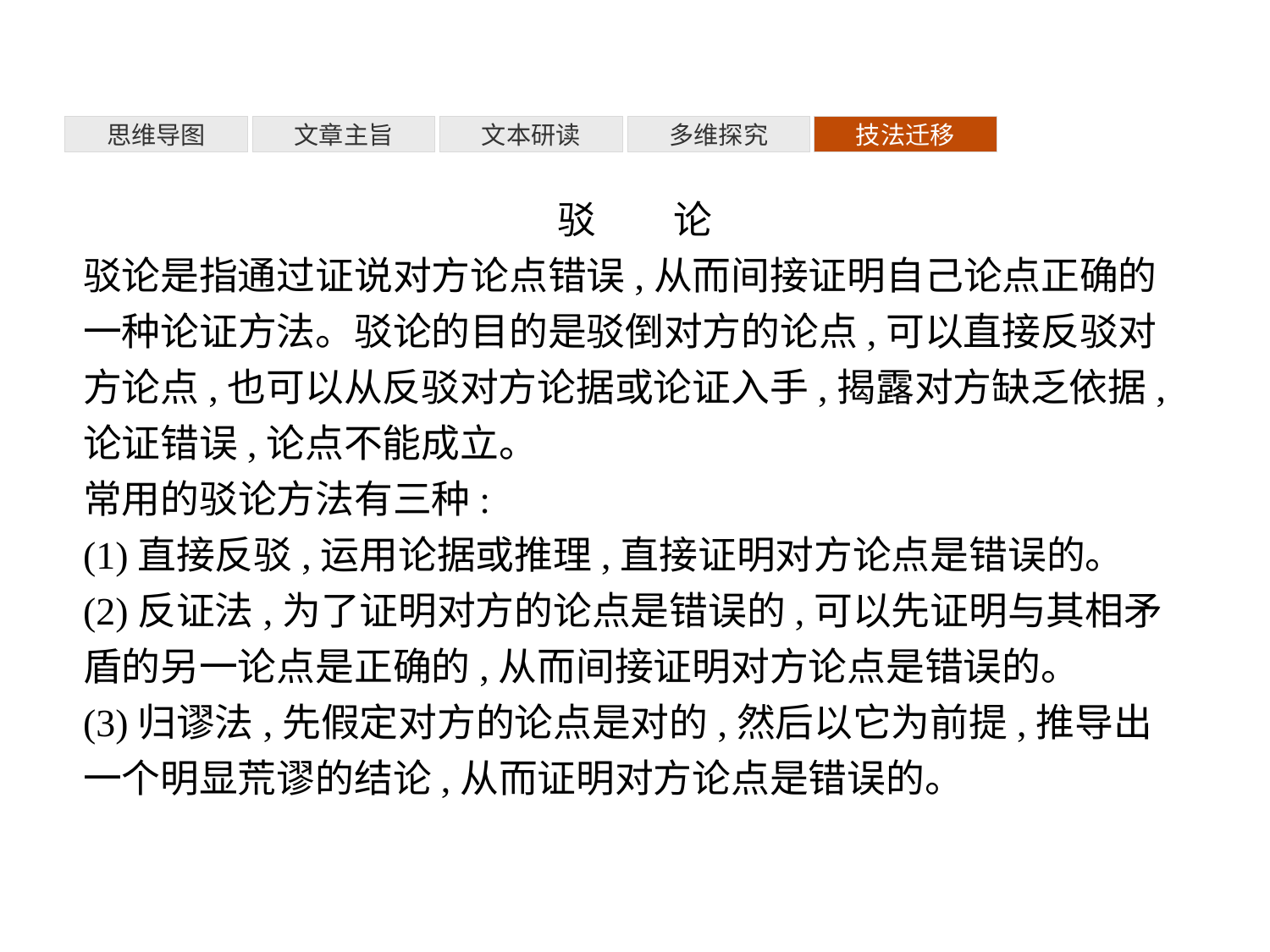

多维探究
思维导图
文章主旨
文本研读
技法迁移
驳　　论
驳论是指通过证说对方论点错误,从而间接证明自己论点正确的一种论证方法。驳论的目的是驳倒对方的论点,可以直接反驳对方论点,也可以从反驳对方论据或论证入手,揭露对方缺乏依据,论证错误,论点不能成立。
常用的驳论方法有三种:
(1)直接反驳,运用论据或推理,直接证明对方论点是错误的。
(2)反证法,为了证明对方的论点是错误的,可以先证明与其相矛盾的另一论点是正确的,从而间接证明对方论点是错误的。
(3)归谬法,先假定对方的论点是对的,然后以它为前提,推导出一个明显荒谬的结论,从而证明对方论点是错误的。